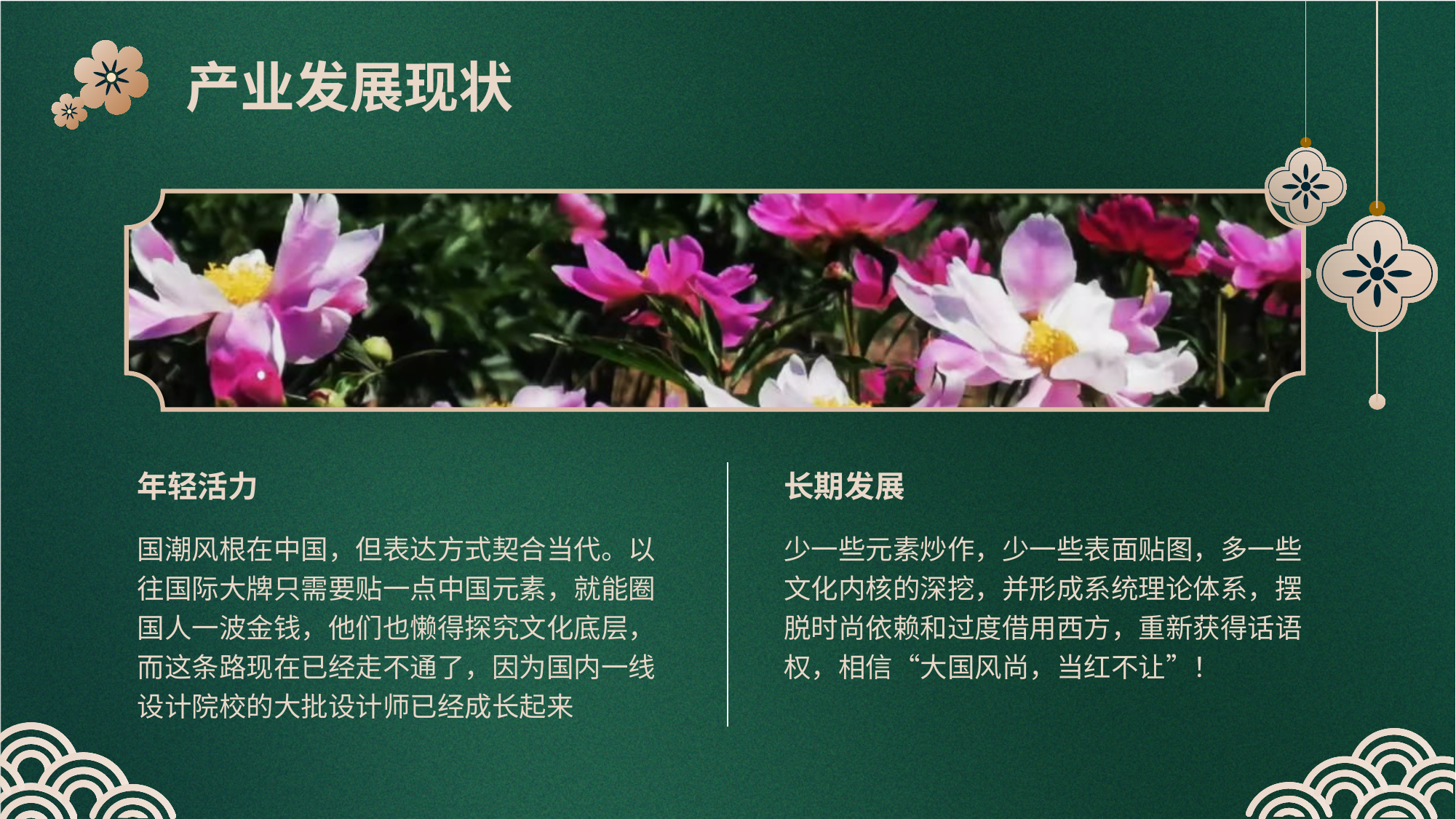

产业发展现状

年轻活力
长期发展
国潮风根在中国，但表达方式契合当代。以往国际大牌只需要贴一点中国元素，就能圈国人一波金钱，他们也懒得探究文化底层，而这条路现在已经走不通了，因为国内一线设计院校的大批设计师已经成长起来
少一些元素炒作，少一些表面贴图，多一些文化内核的深挖，并形成系统理论体系，摆脱时尚依赖和过度借用西方，重新获得话语权，相信“大国风尚，当红不让”！